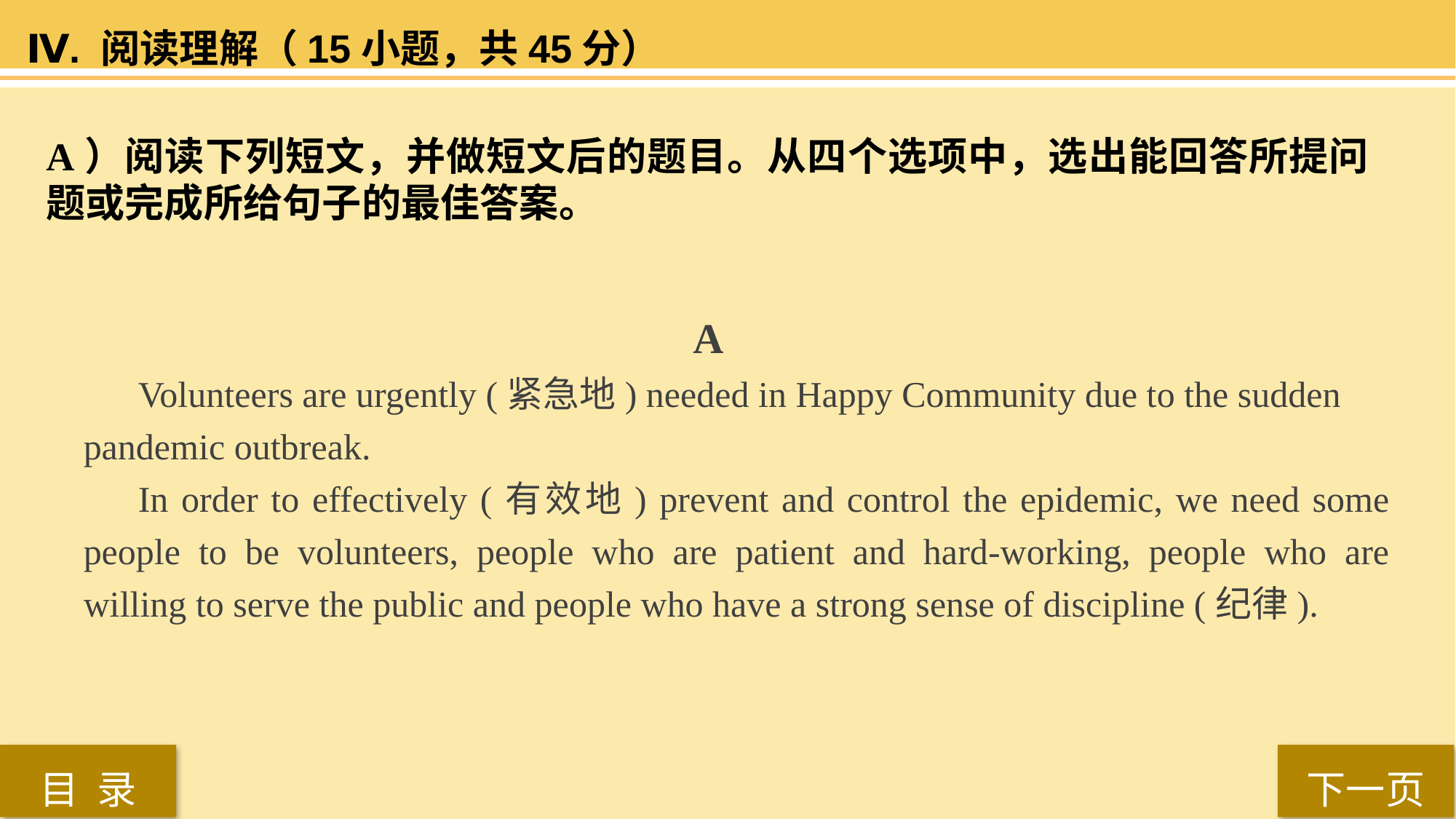

Ⅳ. 阅读理解（15小题，共45分）
A）阅读下列短文，并做短文后的题目。从四个选项中，选出能回答所提问题或完成所给句子的最佳答案。
                                                                   A
      Volunteers are urgently (紧急地) needed in Happy Community due to the sudden
pandemic outbreak.
In order to effectively (有效地) prevent and control the epidemic, we need some people to be volunteers, people who are patient and hard-working, people who are willing to serve the public and people who have a strong sense of discipline (纪律).